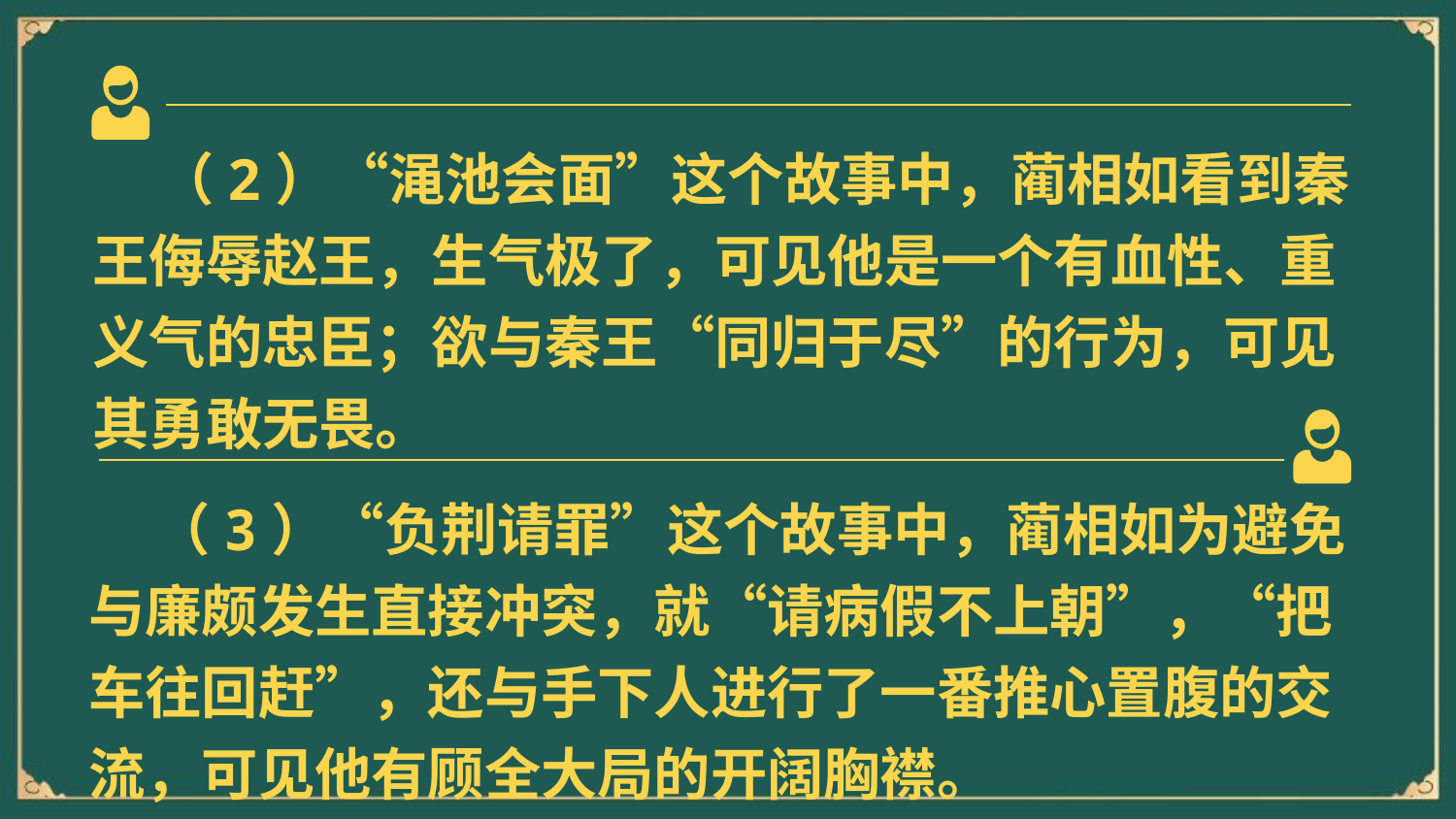

（2）“渑池会面”这个故事中，蔺相如看到秦王侮辱赵王，生气极了，可见他是一个有血性、重义气的忠臣；欲与秦王“同归于尽”的行为，可见其勇敢无畏。

    （3）“负荆请罪”这个故事中，蔺相如为避免与廉颇发生直接冲突，就“请病假不上朝”，“把车往回赶”，还与手下人进行了一番推心置腹的交流，可见他有顾全大局的开阔胸襟。